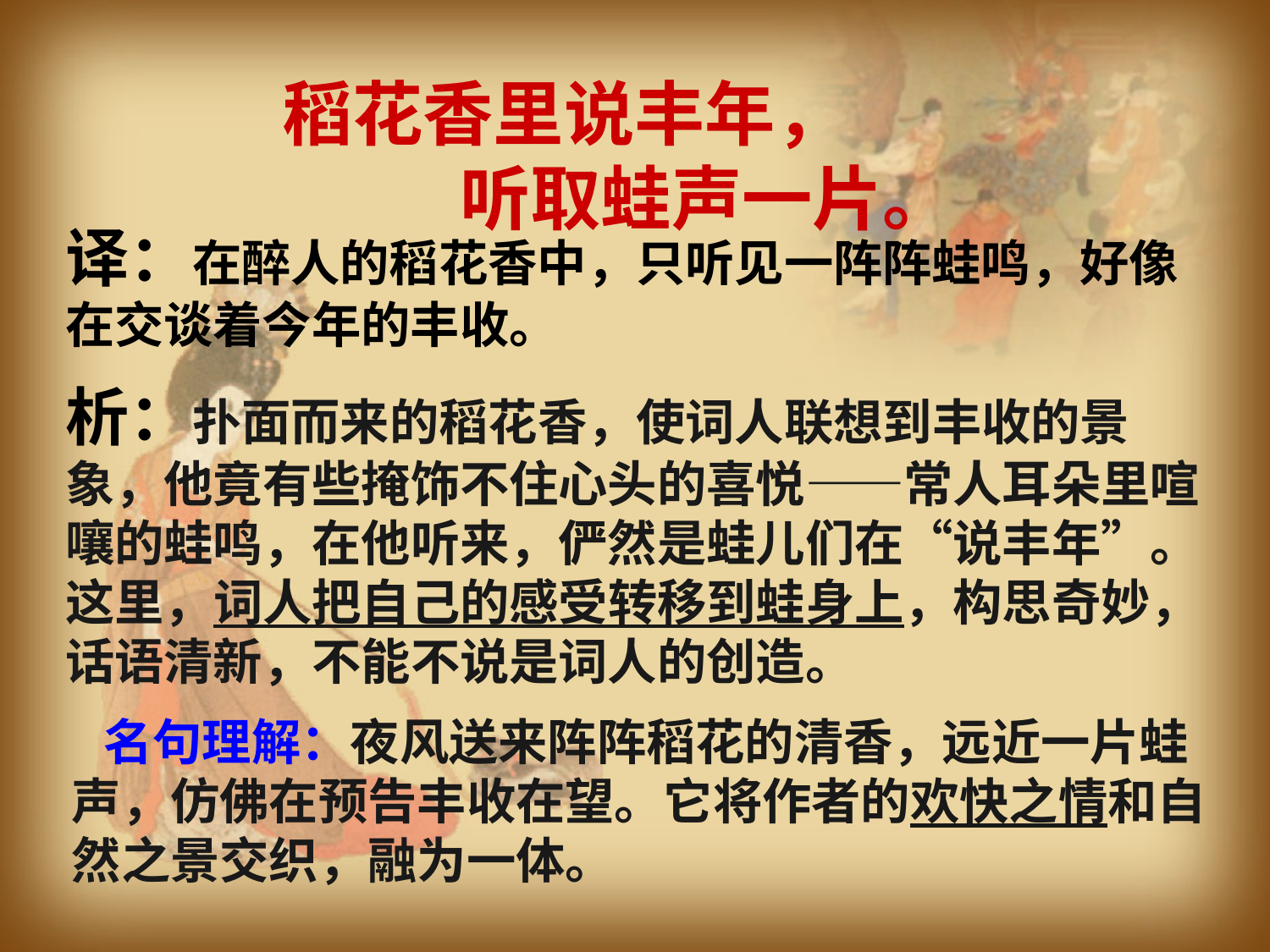

稻花香里说丰年，
          听取蛙声一片。
译：在醉人的稻花香中，只听见一阵阵蛙鸣，好像在交谈着今年的丰收。
析：扑面而来的稻花香，使词人联想到丰收的景象，他竟有些掩饰不住心头的喜悦——常人耳朵里喧嚷的蛙鸣，在他听来，俨然是蛙儿们在“说丰年”。这里，词人把自己的感受转移到蛙身上，构思奇妙，话语清新，不能不说是词人的创造。
名句理解：夜风送来阵阵稻花的清香，远近一片蛙声，仿佛在预告丰收在望。它将作者的欢快之情和自然之景交织，融为一体。